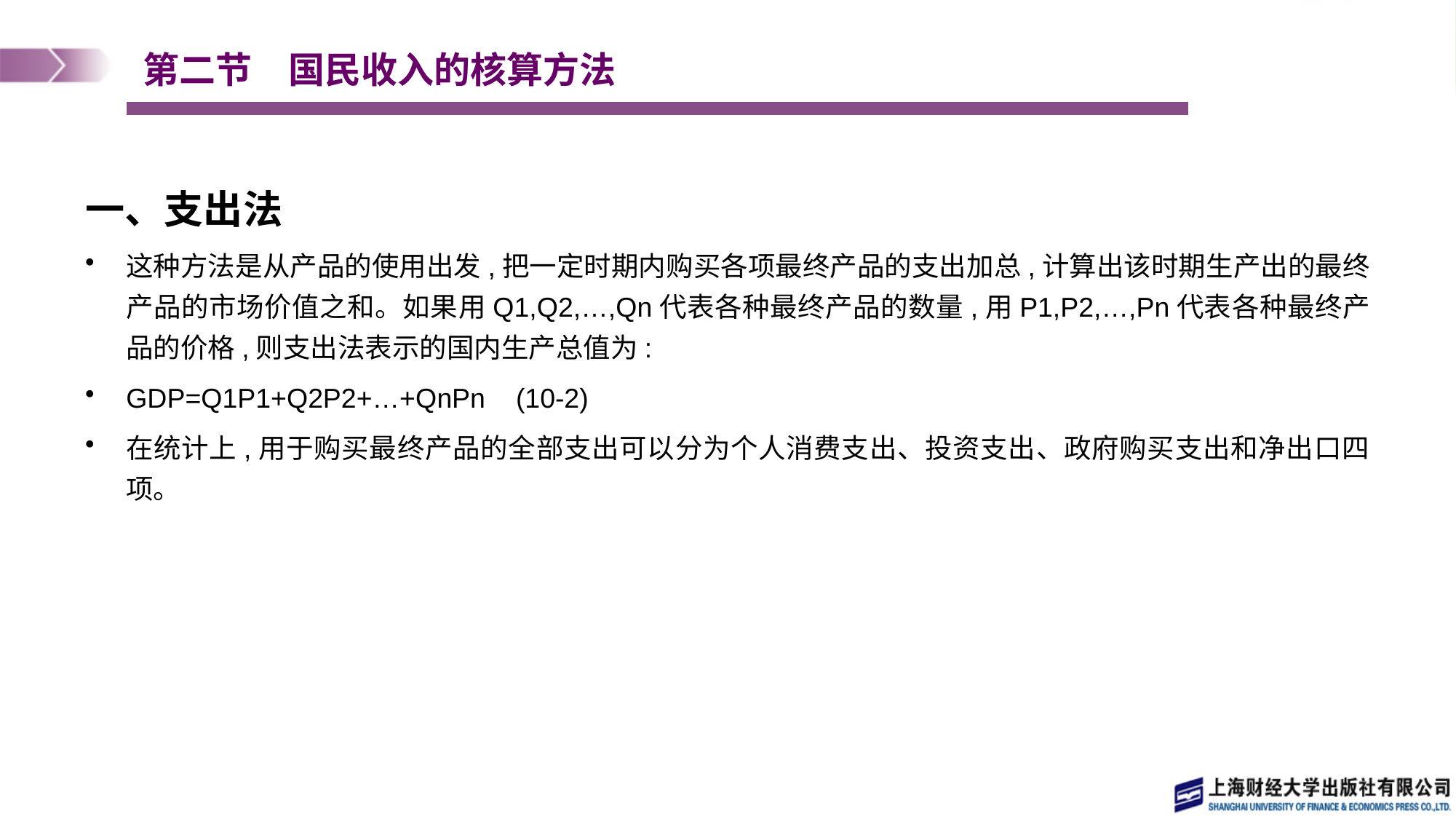

# 第二节　国民收入的核算方法
一、支出法
这种方法是从产品的使用出发,把一定时期内购买各项最终产品的支出加总,计算出该时期生产出的最终产品的市场价值之和。如果用Q1,Q2,…,Qn代表各种最终产品的数量,用P1,P2,…,Pn代表各种最终产品的价格,则支出法表示的国内生产总值为:
GDP=Q1P1+Q2P2+…+QnPn    (10-2)
在统计上,用于购买最终产品的全部支出可以分为个人消费支出、投资支出、政府购买支出和净出口四项。